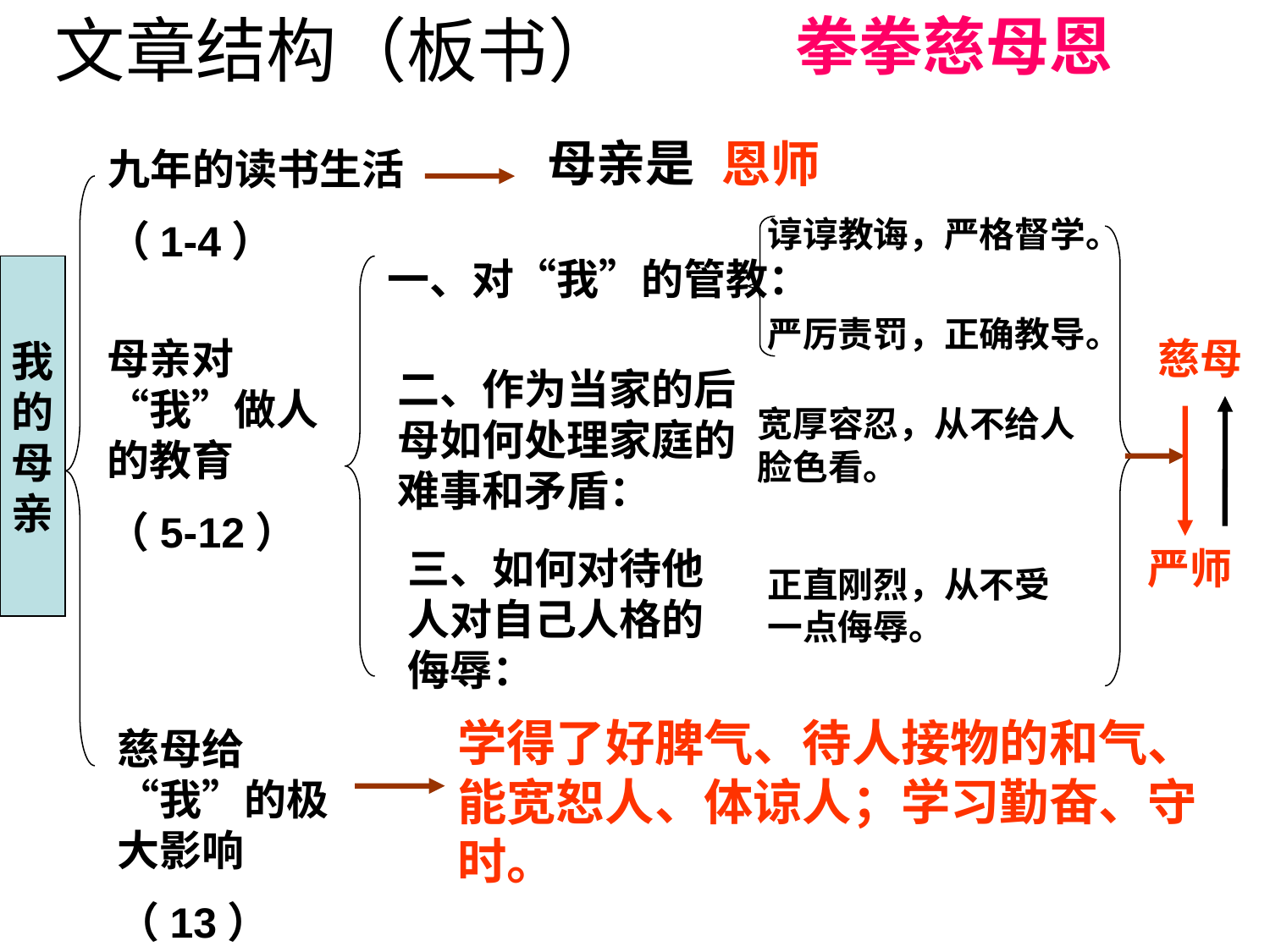

文章结构（板书）
拳拳慈母恩
母亲是
恩师
九年的读书生活
（1-4）

谆谆教诲，严格督学。

一、对“我”的管教：
我
的
母
亲

严厉责罚，正确教导。
母亲对“我”做人的教育
（5-12）
慈母
二、作为当家的后母如何处理家庭的难事和矛盾：
宽厚容忍，从不给人脸色看。

三、如何对待他人对自己人格的侮辱：
严师
正直刚烈，从不受一点侮辱。
学得了好脾气、待人接物的和气、能宽恕人、体谅人；学习勤奋、守时。
慈母给“我”的极大影响
（13）